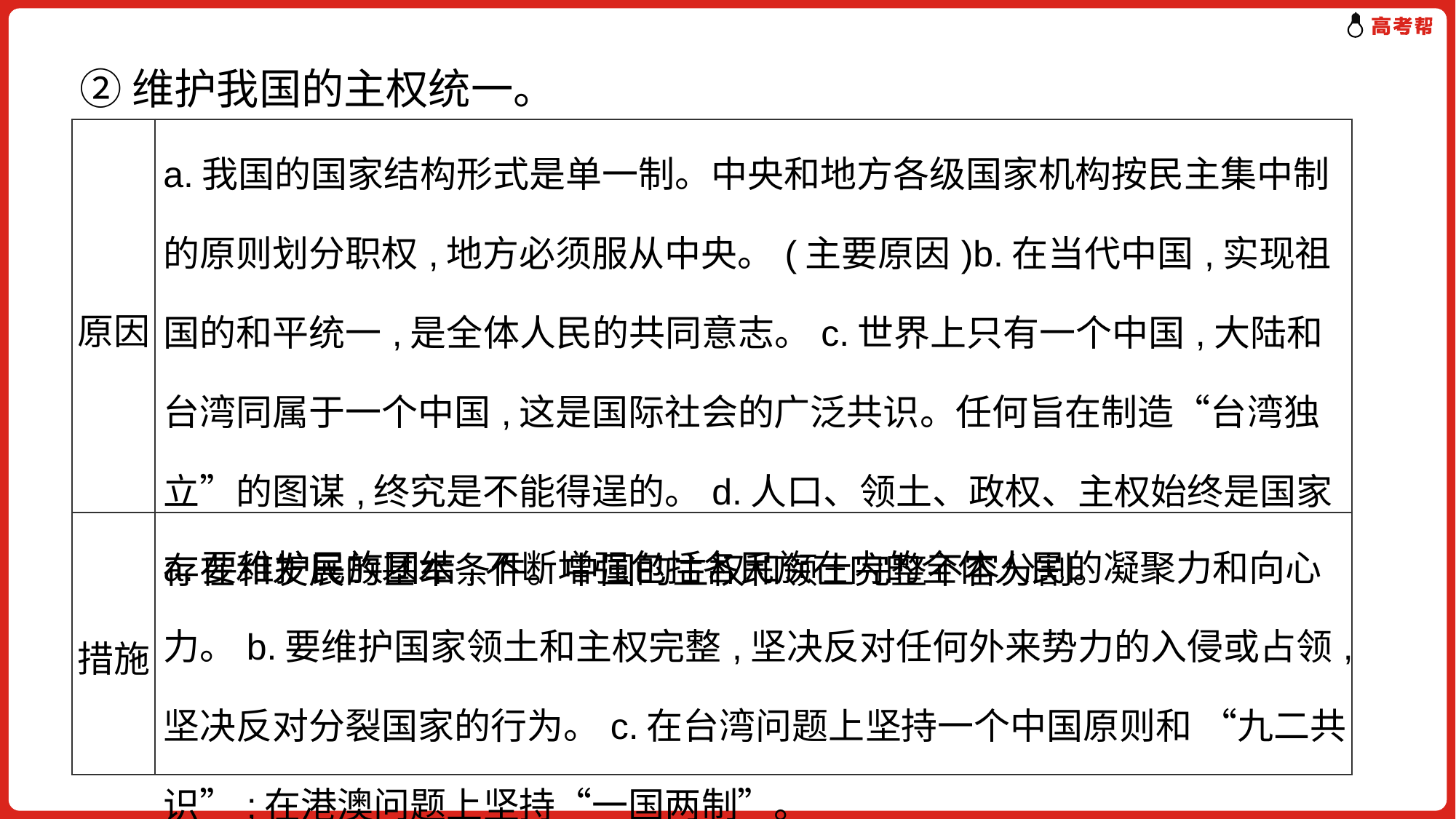

②维护我国的主权统一。
| 原因 | a.我国的国家结构形式是单一制。中央和地方各级国家机构按民主集中制的原则划分职权,地方必须服从中央。(主要原因)b.在当代中国,实现祖国的和平统一,是全体人民的共同意志。c.世界上只有一个中国,大陆和台湾同属于一个中国,这是国际社会的广泛共识。任何旨在制造“台湾独立”的图谋,终究是不能得逞的。d.人口、领土、政权、主权始终是国家存在和发展的基本条件。中国的主权和领土完整不容分割。 |
| --- | --- |
| 措施 | a.要维护民族团结,不断增强包括各民族在内的全体人民的凝聚力和向心力。b.要维护国家领土和主权完整,坚决反对任何外来势力的入侵或占领,坚决反对分裂国家的行为。c.在台湾问题上坚持一个中国原则和 “九二共识”;在港澳问题上坚持“一国两制”。 |